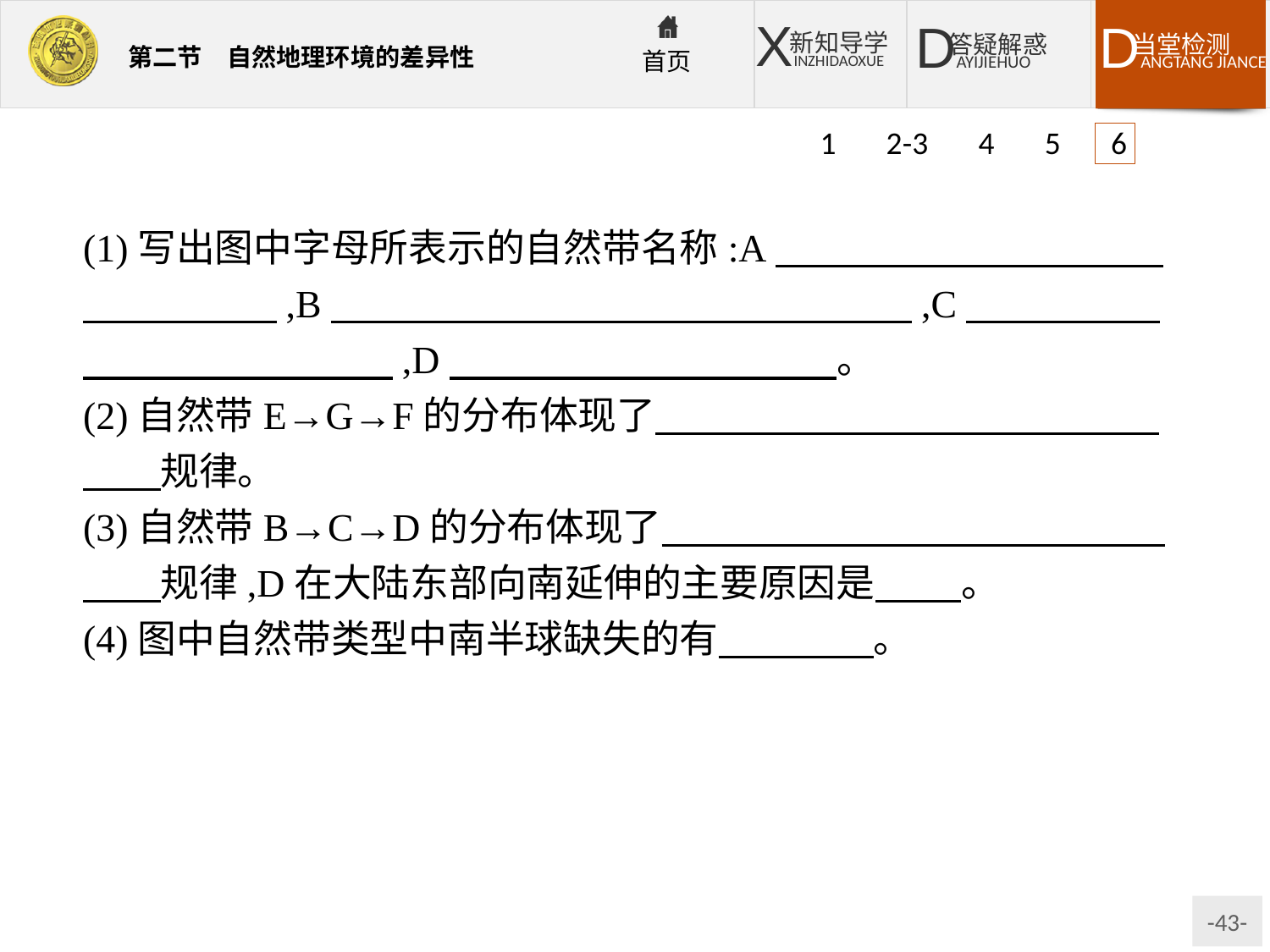

1       2-3       4       5       6

(1)写出图中字母所表示的自然带名称:A　　　　　　　　　　　　　　　,B　　　　　　　　　　　　　　　,C　　　　　　　　　　　　　,D　　　　　　　　　　。
(2)自然带E→G→F的分布体现了　　　　　　　　　　　　　　　规律。
(3)自然带B→C→D的分布体现了　　　　　　　　　　　　　　　规律,D在大陆东部向南延伸的主要原因是　 　。
(4)图中自然带类型中南半球缺失的有　　　　。